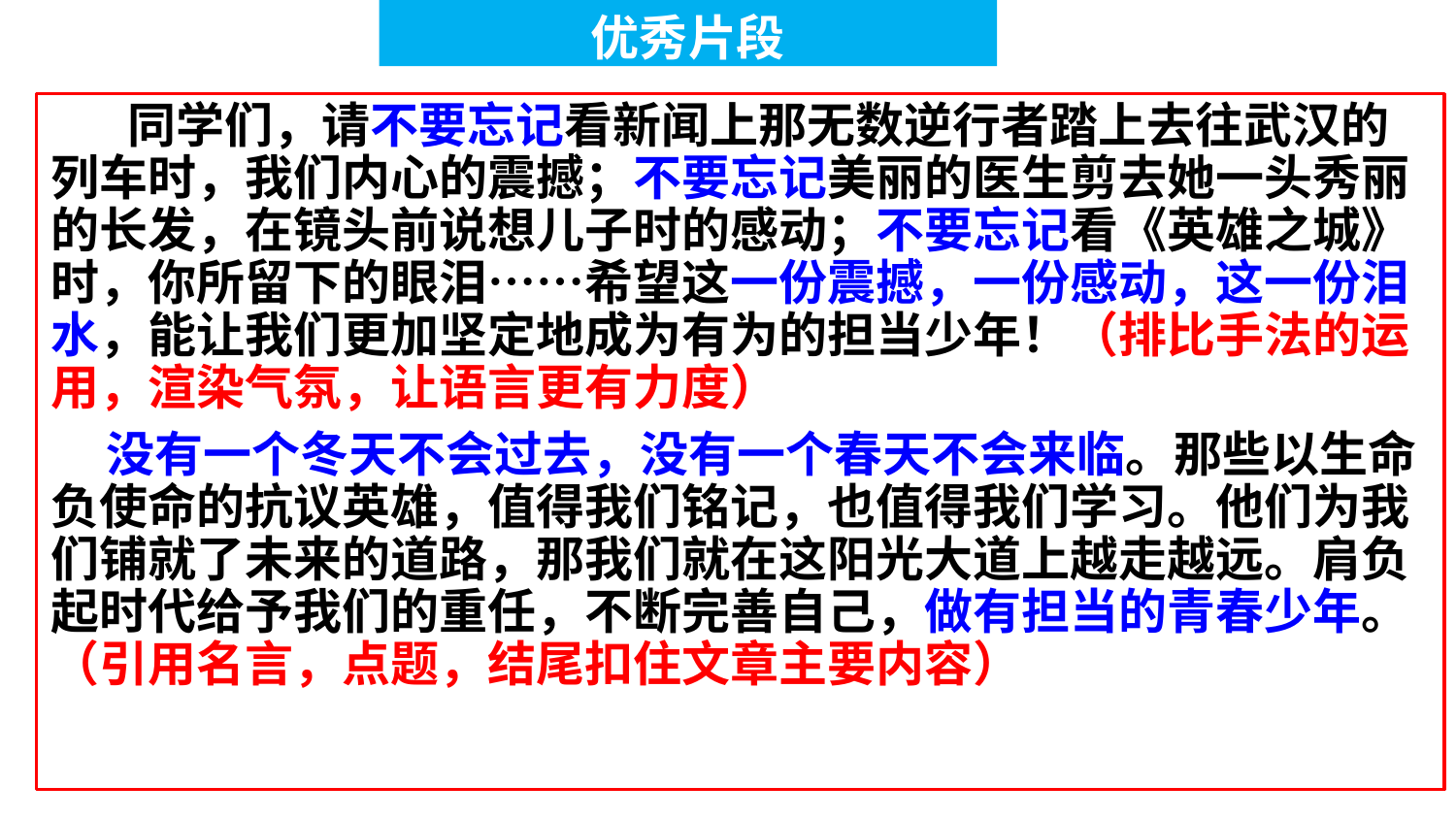

优秀片段
      同学们，请不要忘记看新闻上那无数逆行者踏上去往武汉的列车时，我们内心的震撼；不要忘记美丽的医生剪去她一头秀丽的长发，在镜头前说想儿子时的感动；不要忘记看《英雄之城》时，你所留下的眼泪……希望这一份震撼，一份感动，这一份泪水，能让我们更加坚定地成为有为的担当少年！（排比手法的运用，渲染气氛，让语言更有力度）
    没有一个冬天不会过去，没有一个春天不会来临。那些以生命负使命的抗议英雄，值得我们铭记，也值得我们学习。他们为我们铺就了未来的道路，那我们就在这阳光大道上越走越远。肩负起时代给予我们的重任，不断完善自己，做有担当的青春少年。（引用名言，点题，结尾扣住文章主要内容）